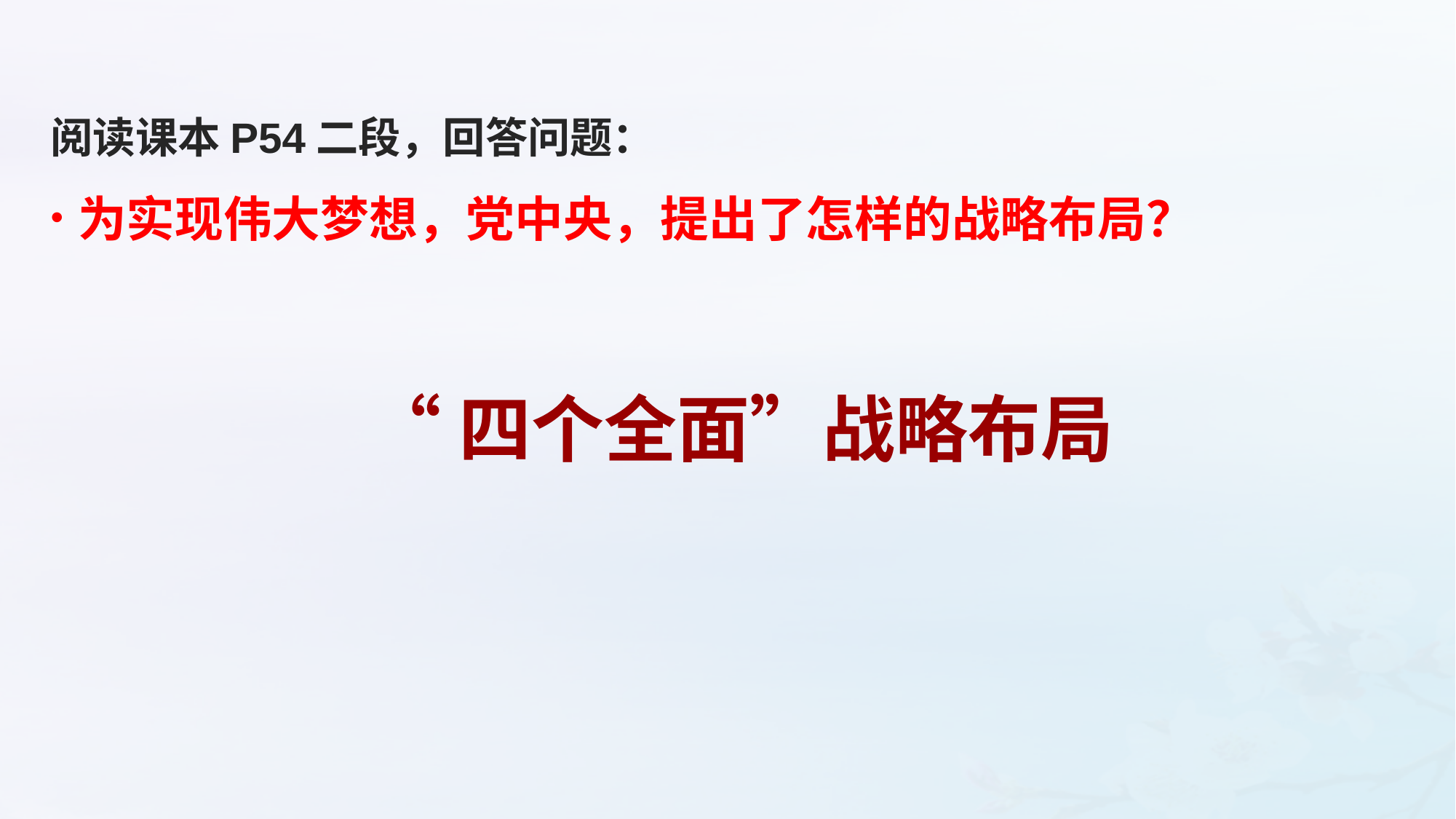

阅读课本P54二段，回答问题：
为实现伟大梦想，党中央，提出了怎样的战略布局？

“四个全面”战略布局